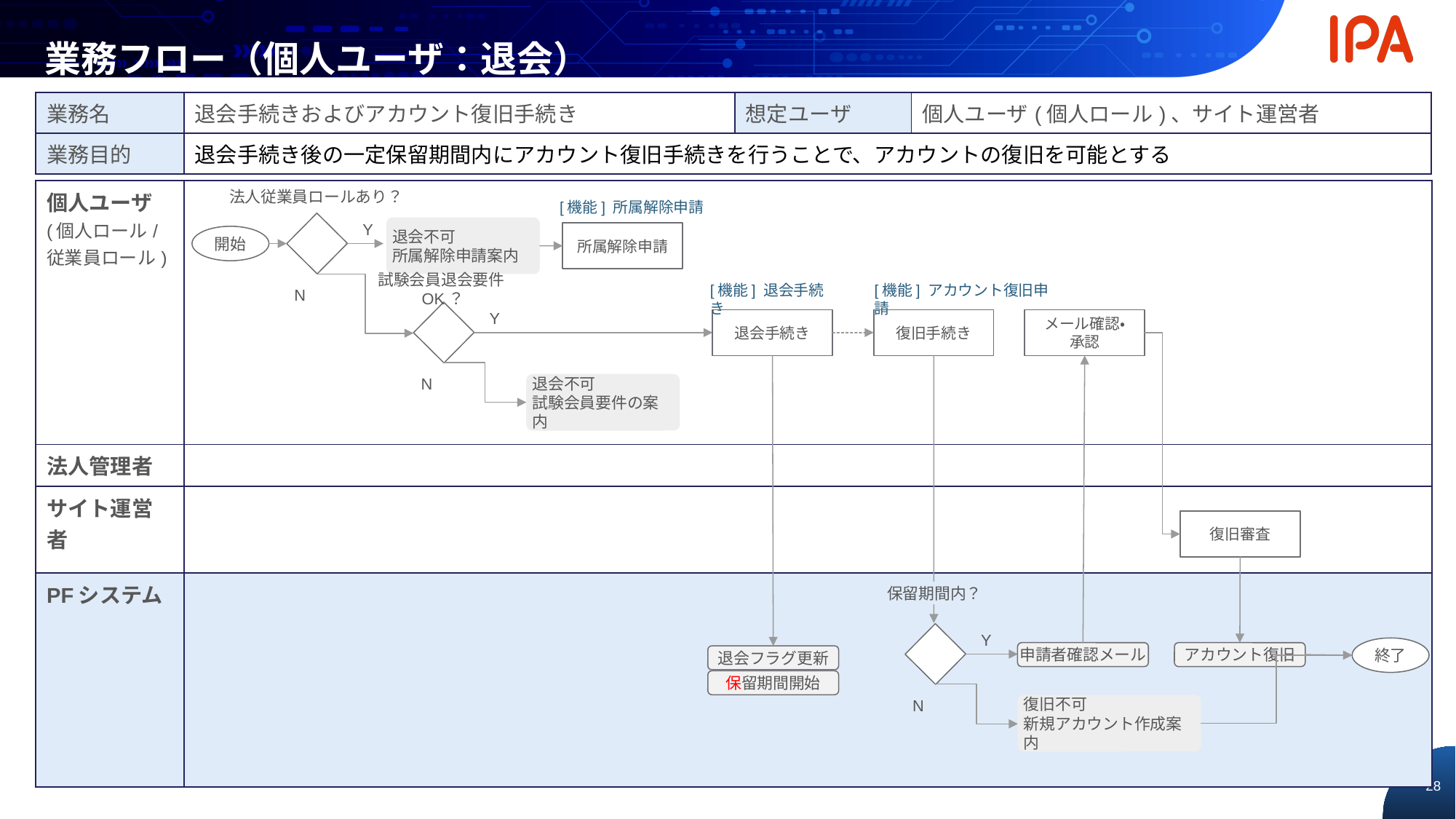

業務フロー（個人ユーザ：退会）
| 業務名 | 退会手続きおよびアカウント復旧手続き | 想定ユーザ | 個人ユーザ(個人ロール)、サイト運営者 |
| --- | --- | --- | --- |
| 業務目的 | 退会手続き後の一定保留期間内にアカウント復旧手続きを行うことで、アカウントの復旧を可能とする |  |  |
法人従業員ロールあり？
| 個人ユーザ (個人ロール/ 従業員ロール) |  |
| --- | --- |
| 法人管理者 |  |
| サイト運営者 |  |
| PFシステム |  |
[機能] 所属解除申請
Y
退会不可
所属解除申請案内

所属解除申請
開始
試験会員退会要件OK？
N
[機能] 退会手続き
[機能] アカウント復旧申請
Y
退会手続き
復旧手続き
メール確認・
承認

N
退会不可
試験会員要件の案内
復旧審査
保留期間内？
Y

N
終了
申請者確認メール
アカウント復旧
退会フラグ更新
保留期間開始
復旧不可
新規アカウント作成案内